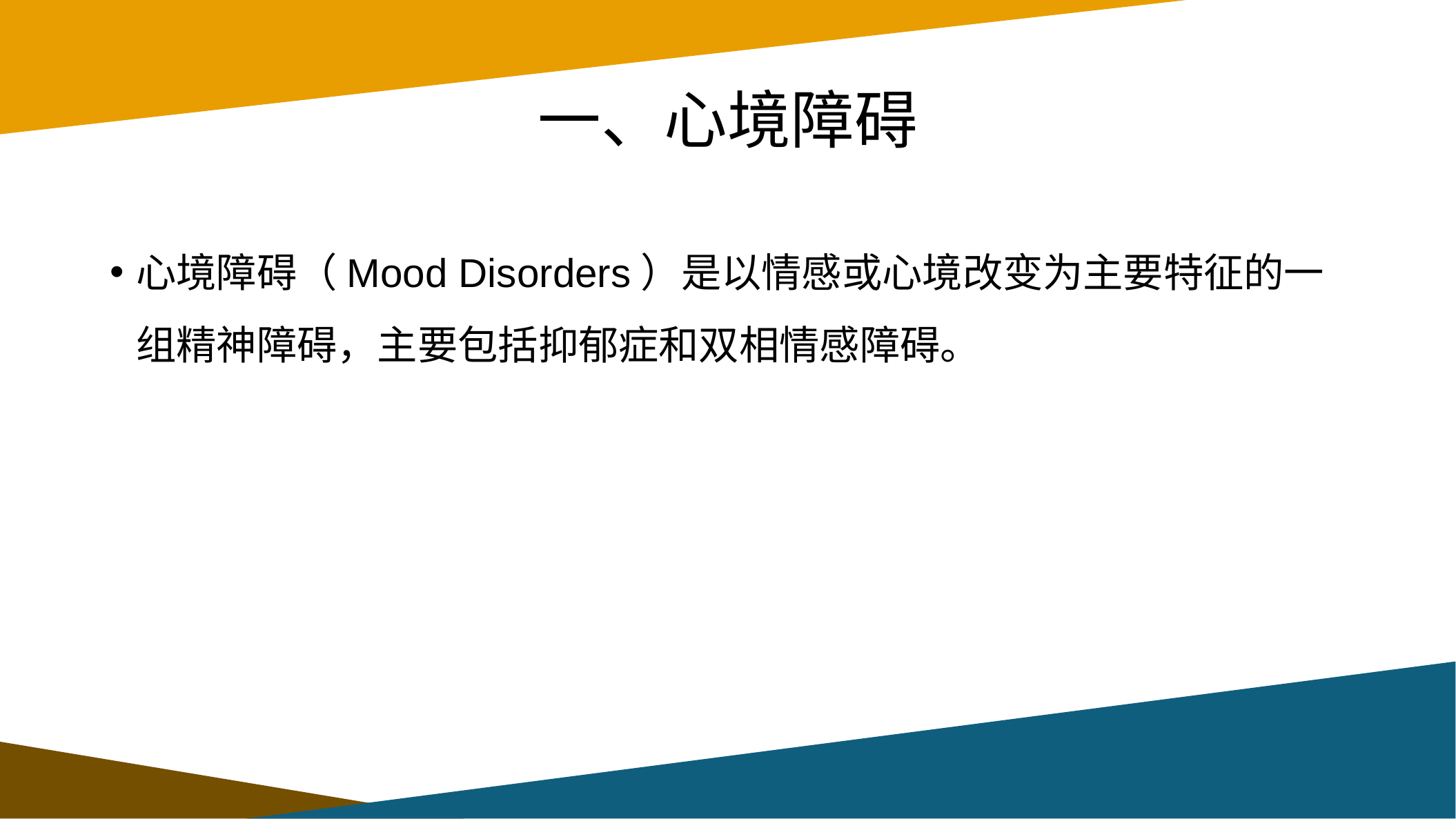

# 一、心境障碍
心境障碍（Mood Disorders）是以情感或心境改变为主要特征的一组精神障碍，主要包括抑郁症和双相情感障碍。